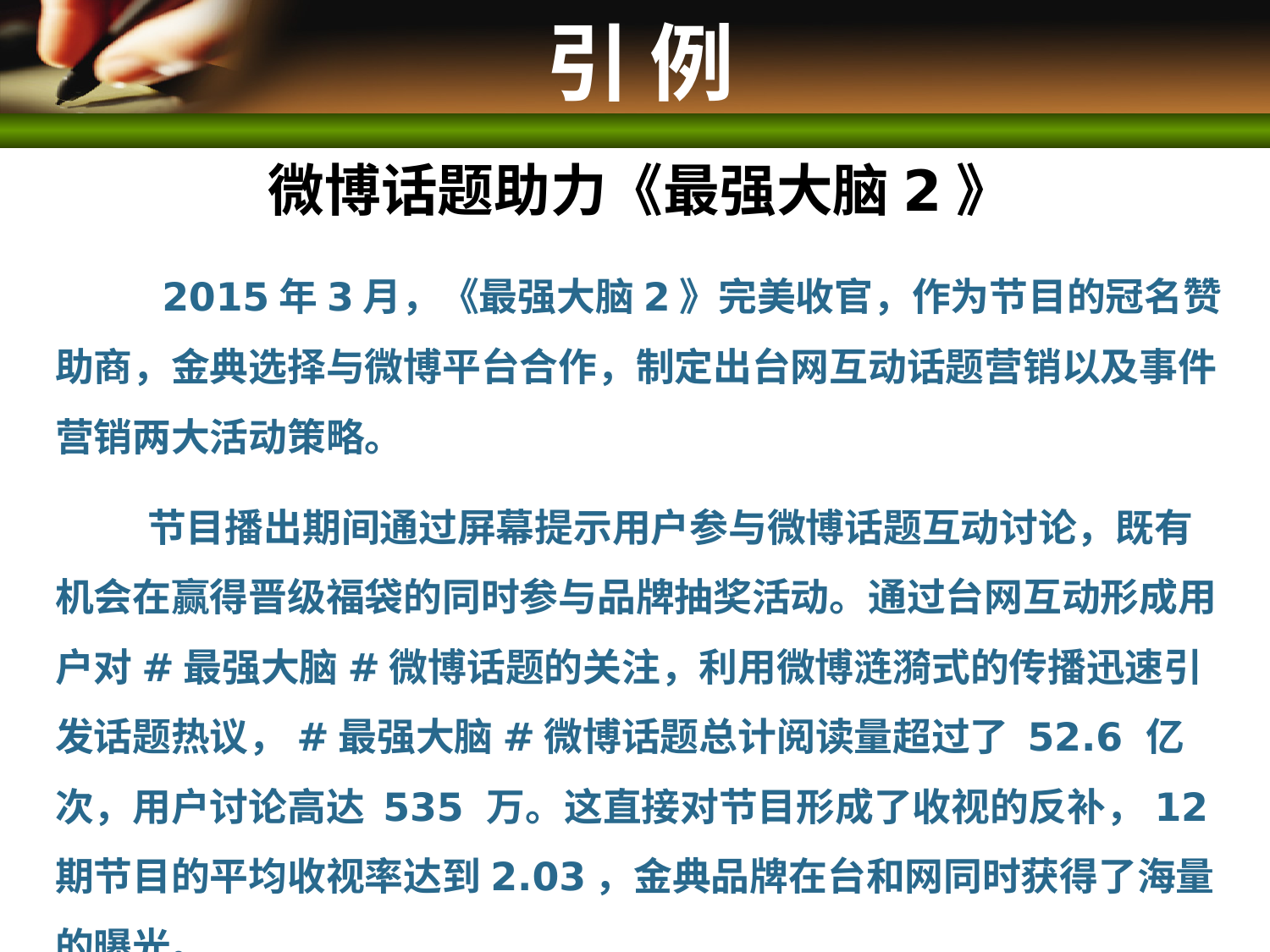

# 引 例
微博话题助力《最强大脑2》
    2015年3月，《最强大脑2》完美收官，作为节目的冠名赞助商，金典选择与微博平台合作，制定出台网互动话题营销以及事件营销两大活动策略。
    节目播出期间通过屏幕提示用户参与微博话题互动讨论，既有机会在赢得晋级福袋的同时参与品牌抽奖活动。通过台网互动形成用户对#最强大脑#微博话题的关注，利用微博涟漪式的传播迅速引发话题热议，#最强大脑#微博话题总计阅读量超过了 52.6 亿次，用户讨论高达 535 万。这直接对节目形成了收视的反补，12期节目的平均收视率达到2.03，金典品牌在台和网同时获得了海量的曝光。